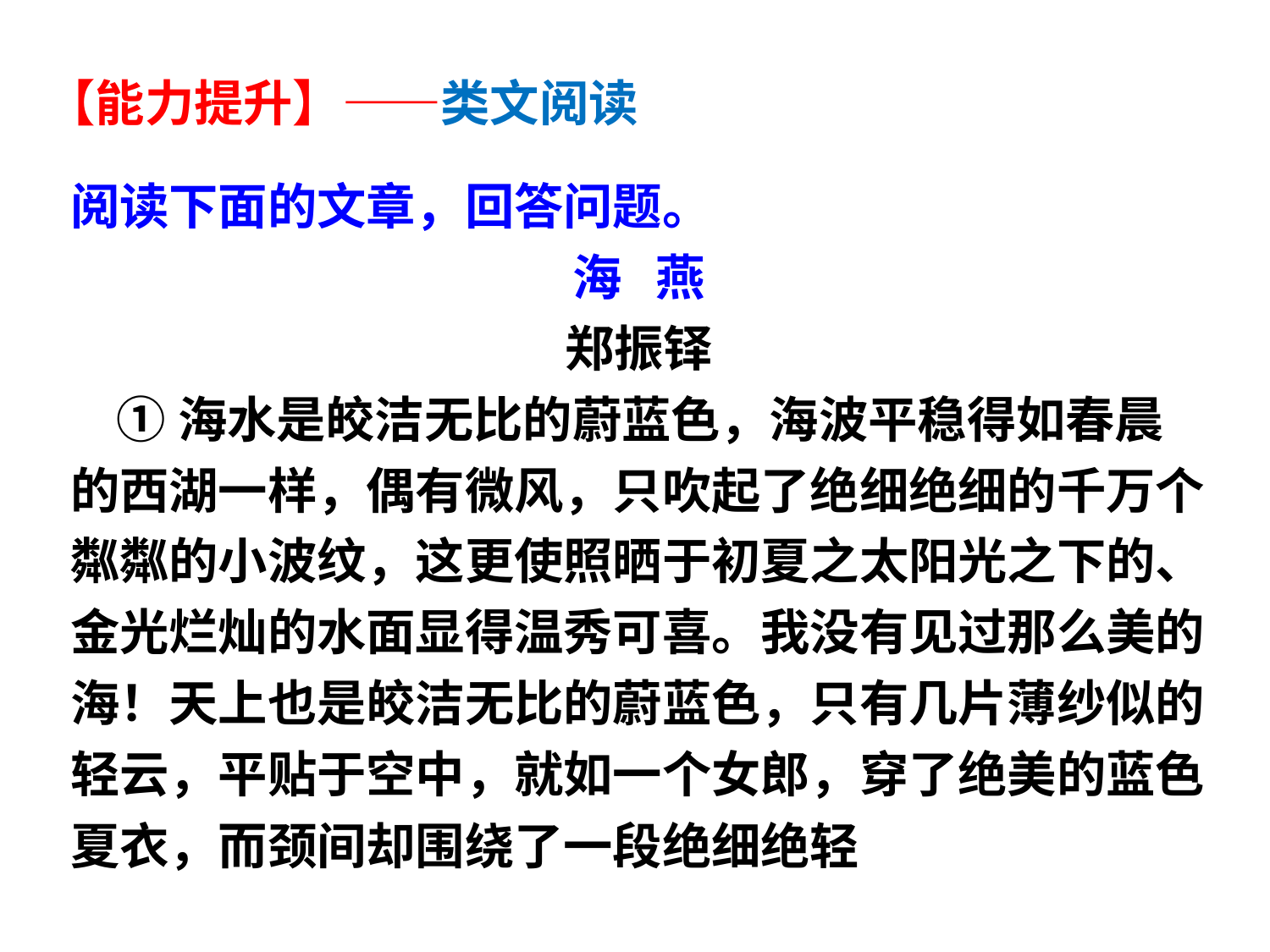

【能力提升】——类文阅读
阅读下面的文章，回答问题。
海   燕
郑振铎
    ①海水是皎洁无比的蔚蓝色，海波平稳得如春晨的西湖一样，偶有微风，只吹起了绝细绝细的千万个粼粼的小波纹，这更使照晒于初夏之太阳光之下的、金光烂灿的水面显得温秀可喜。我没有见过那么美的海！天上也是皎洁无比的蔚蓝色，只有几片薄纱似的轻云，平贴于空中，就如一个女郎，穿了绝美的蓝色夏衣，而颈间却围绕了一段绝细绝轻